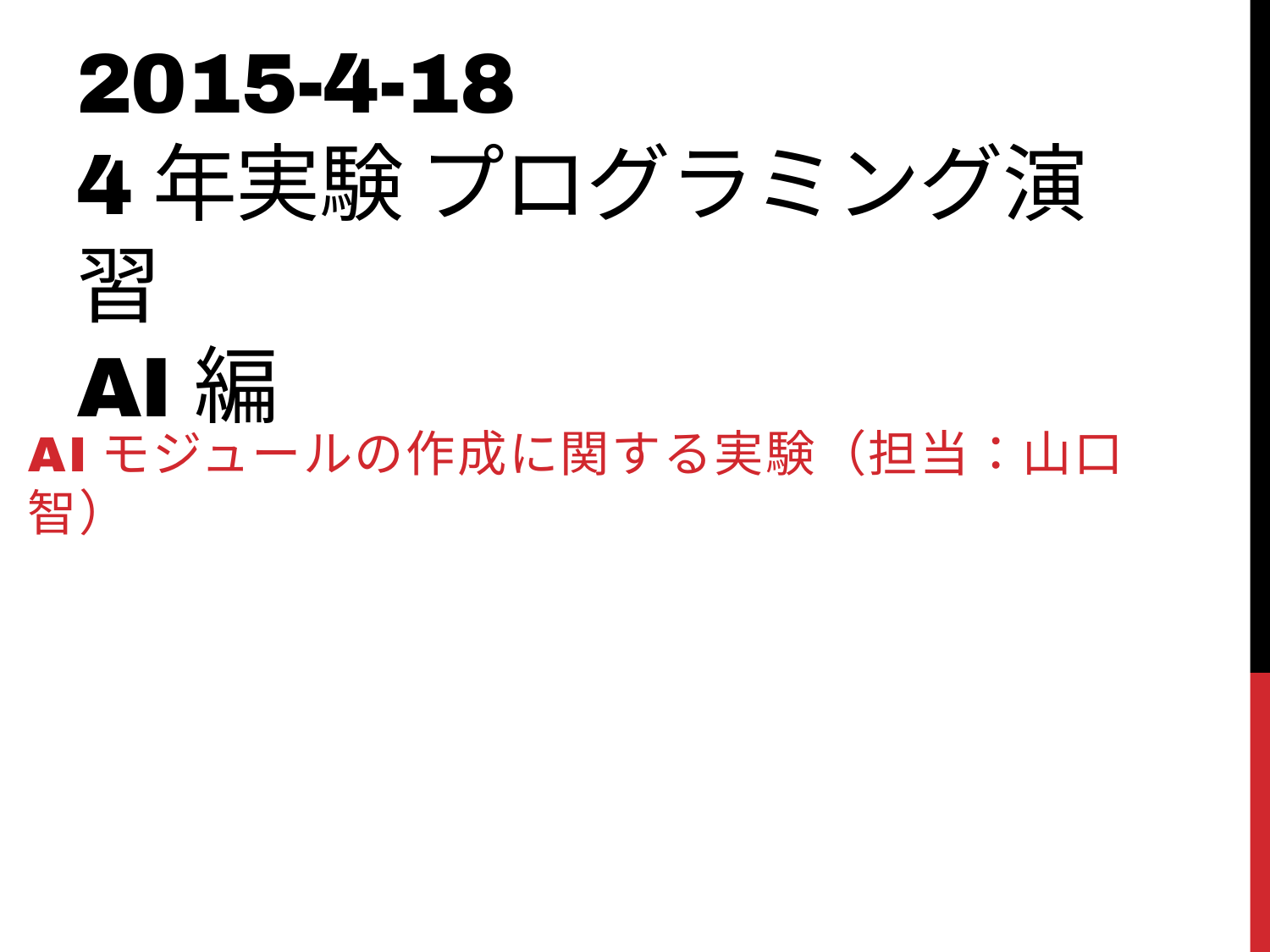

# 2015-4-18 4年実験 プログラミング演習 AI編
AIモジュールの作成に関する実験（担当：山口智）